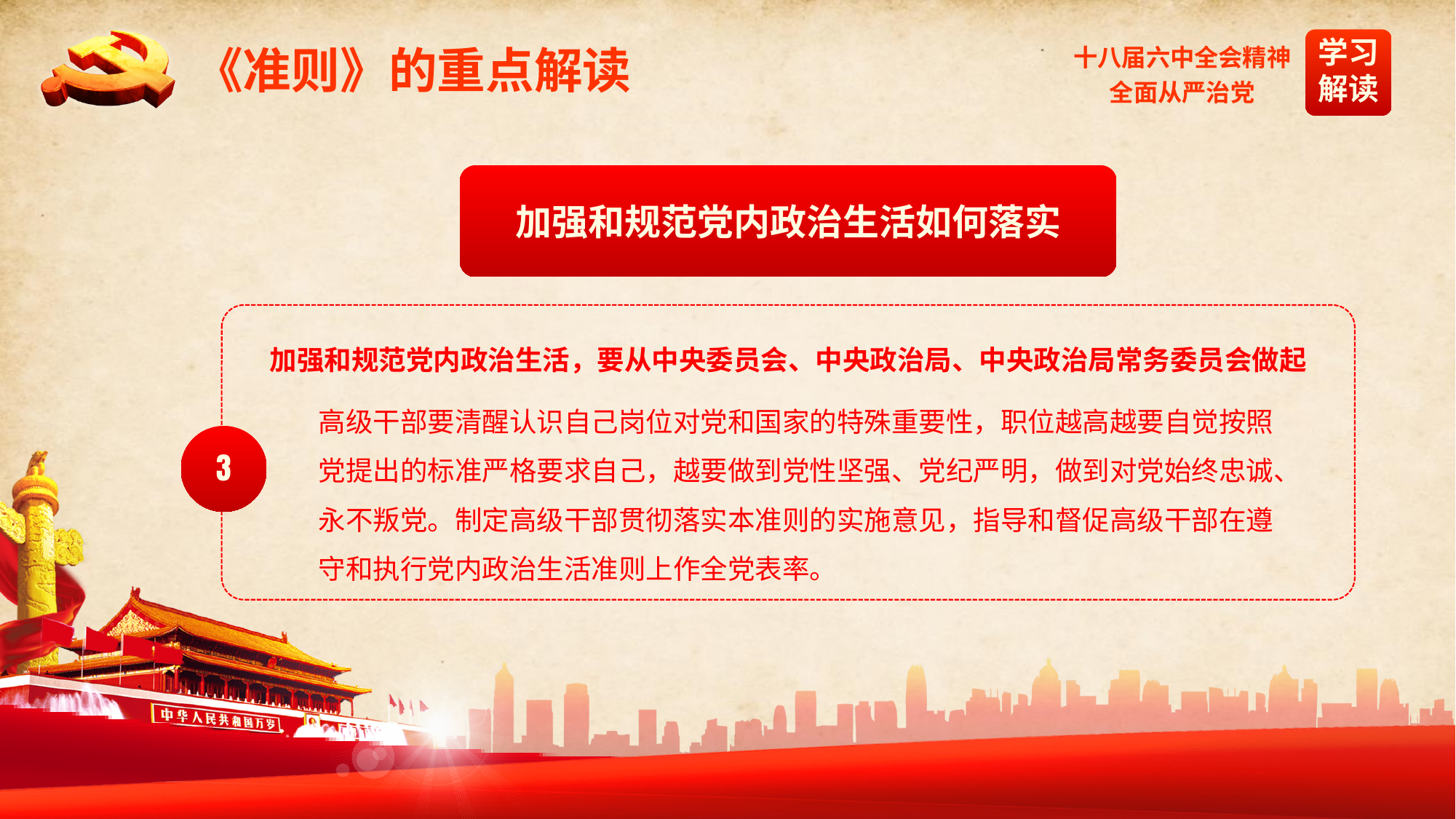

《准则》的重点解读
加强和规范党内政治生活如何落实

加强和规范党内政治生活，要从中央委员会、中央政治局、中央政治局常务委员会做起
高级干部要清醒认识自己岗位对党和国家的特殊重要性，职位越高越要自觉按照党提出的标准严格要求自己，越要做到党性坚强、党纪严明，做到对党始终忠诚、永不叛党。制定高级干部贯彻落实本准则的实施意见，指导和督促高级干部在遵守和执行党内政治生活准则上作全党表率。
3